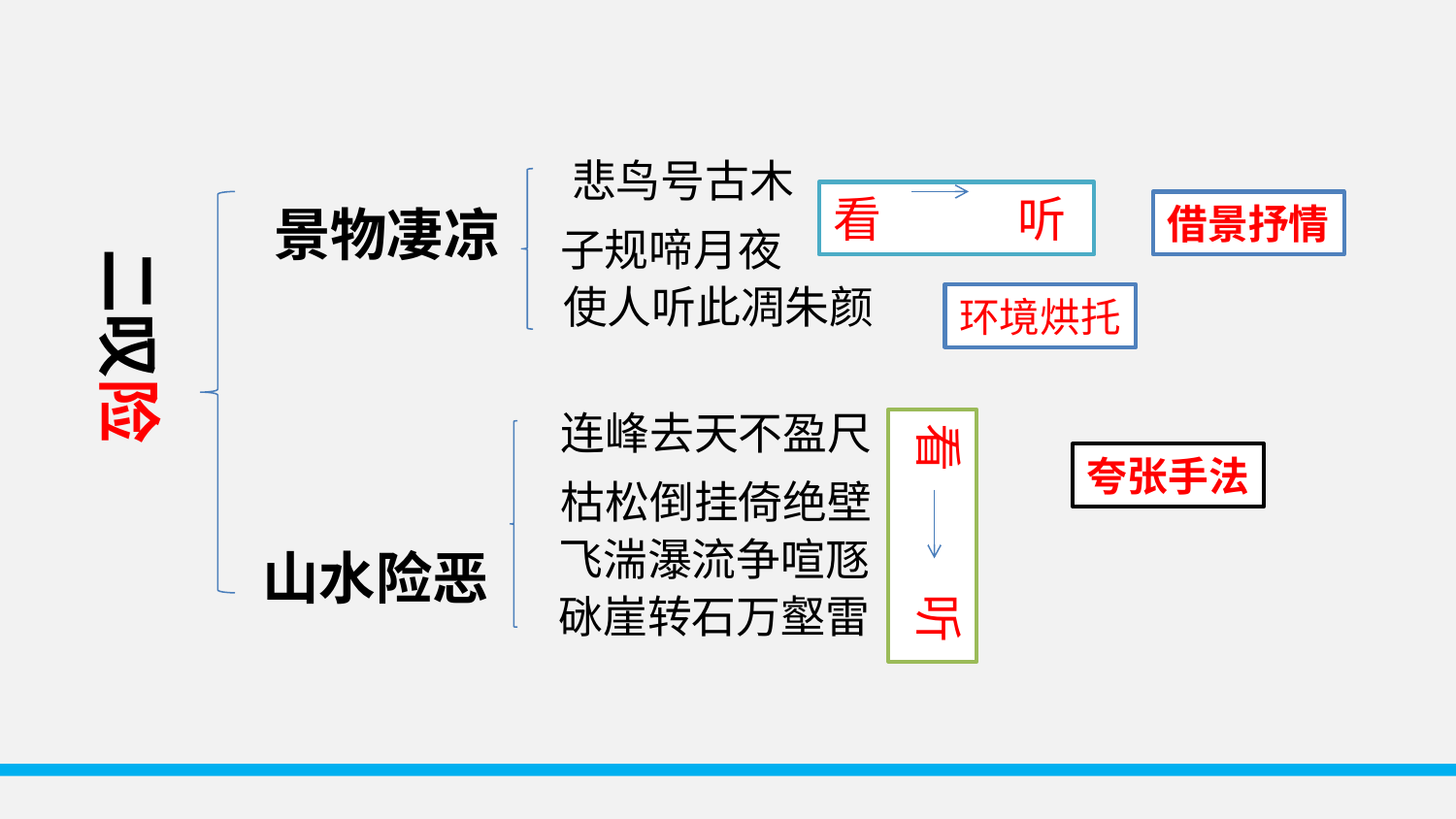

二叹险
悲鸟号古木

看          听

景物凄凉
借景抒情
子规啼月夜
 使人听此凋朱颜
环境烘托
连峰去天不盈尺
看         听

夸张手法
枯松倒挂倚绝壁
飞湍瀑流争喧豗
山水险恶
砯崖转石万壑雷